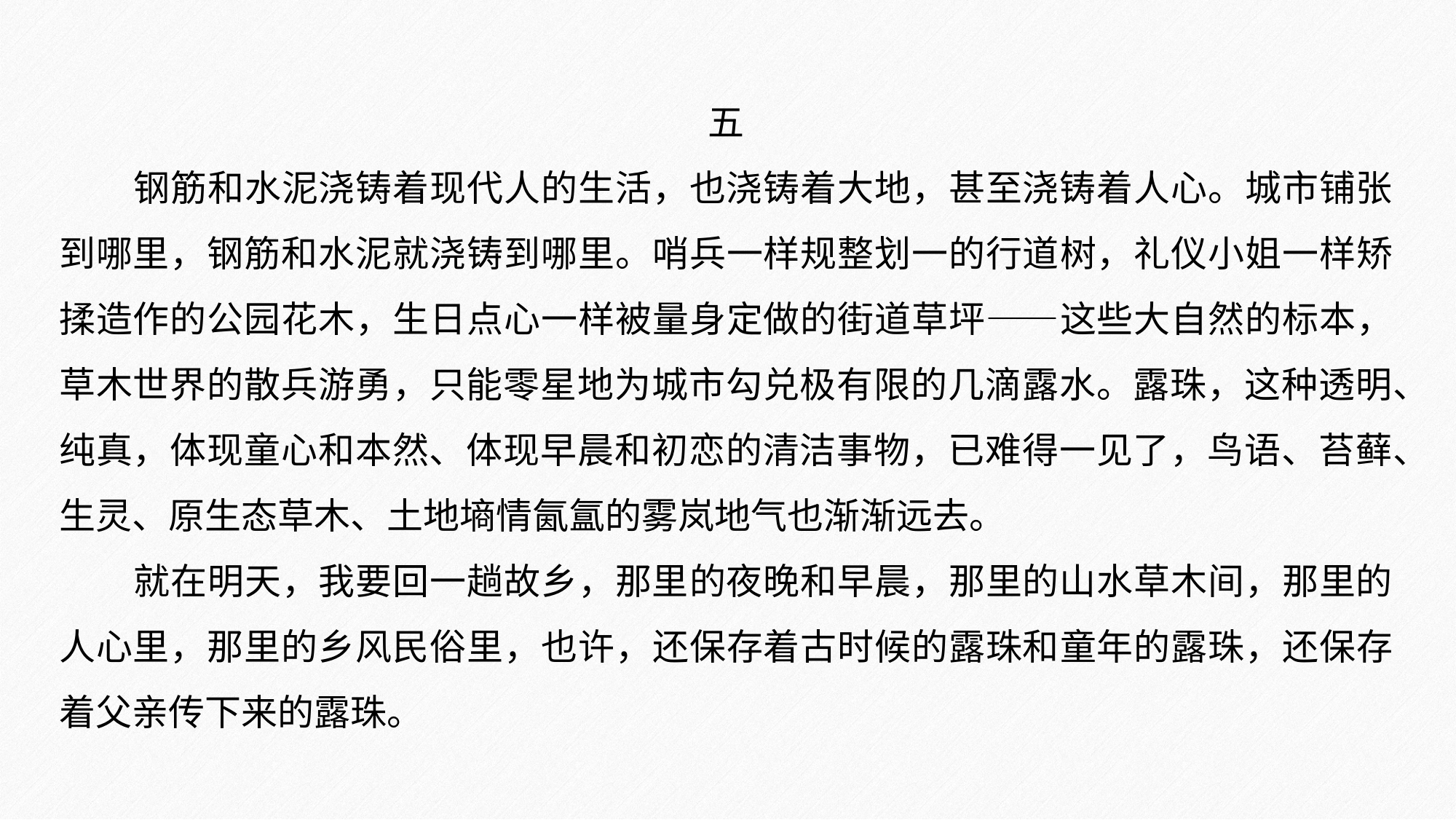

五
钢筋和水泥浇铸着现代人的生活，也浇铸着大地，甚至浇铸着人心。城市铺张到哪里，钢筋和水泥就浇铸到哪里。哨兵一样规整划一的行道树，礼仪小姐一样矫揉造作的公园花木，生日点心一样被量身定做的街道草坪——这些大自然的标本，草木世界的散兵游勇，只能零星地为城市勾兑极有限的几滴露水。露珠，这种透明、纯真，体现童心和本然、体现早晨和初恋的清洁事物，已难得一见了，鸟语、苔藓、生灵、原生态草木、土地墒情氤氲的雾岚地气也渐渐远去。
就在明天，我要回一趟故乡，那里的夜晚和早晨，那里的山水草木间，那里的人心里，那里的乡风民俗里，也许，还保存着古时候的露珠和童年的露珠，还保存着父亲传下来的露珠。